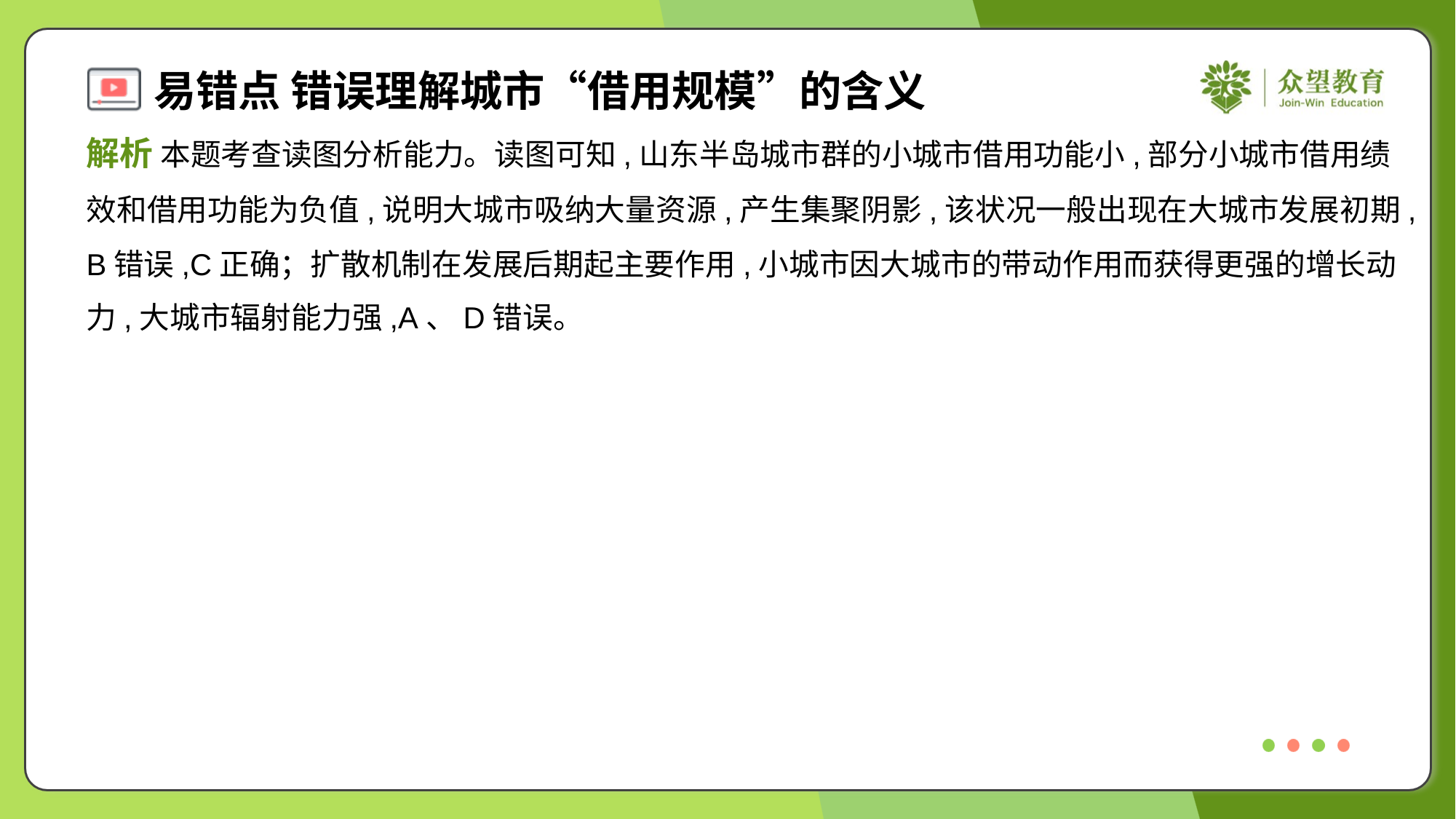

解析 本题考查读图分析能力。读图可知,山东半岛城市群的小城市借用功能小,部分小城市借用绩
效和借用功能为负值,说明大城市吸纳大量资源,产生集聚阴影,该状况一般出现在大城市发展初期,
B错误,C正确；扩散机制在发展后期起主要作用,小城市因大城市的带动作用而获得更强的增长动
力,大城市辐射能力强,A、D错误。